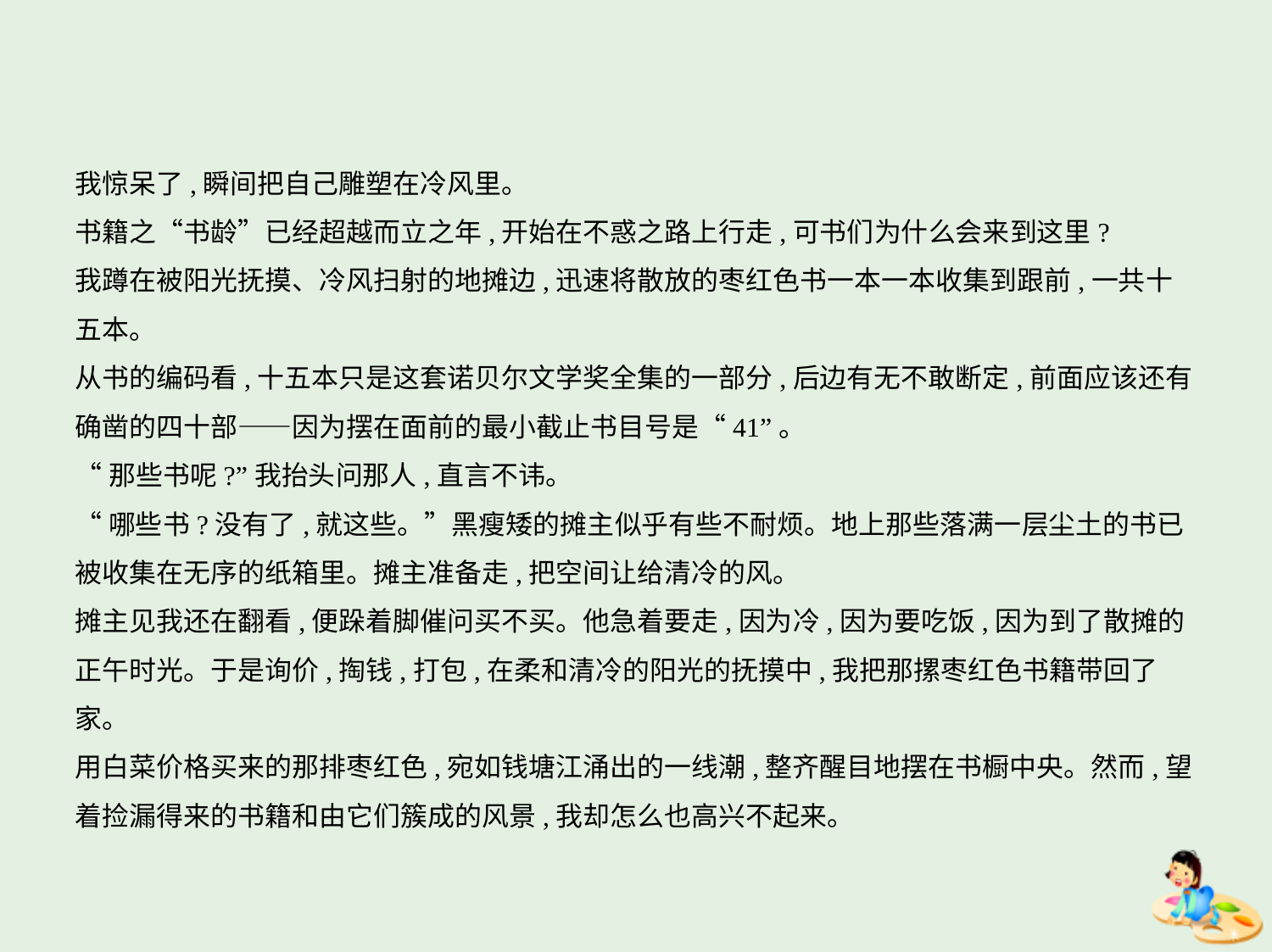

我惊呆了,瞬间把自己雕塑在冷风里。
书籍之“书龄”已经超越而立之年,开始在不惑之路上行走,可书们为什么会来到这里?
我蹲在被阳光抚摸、冷风扫射的地摊边,迅速将散放的枣红色书一本一本收集到跟前,一共十
五本。
从书的编码看,十五本只是这套诺贝尔文学奖全集的一部分,后边有无不敢断定,前面应该还有
确凿的四十部——因为摆在面前的最小截止书目号是“41”。
“那些书呢?”我抬头问那人,直言不讳。
“哪些书?没有了,就这些。”黑瘦矮的摊主似乎有些不耐烦。地上那些落满一层尘土的书已
被收集在无序的纸箱里。摊主准备走,把空间让给清冷的风。
摊主见我还在翻看,便跺着脚催问买不买。他急着要走,因为冷,因为要吃饭,因为到了散摊的
正午时光。于是询价,掏钱,打包,在柔和清冷的阳光的抚摸中,我把那摞枣红色书籍带回了
家。
用白菜价格买来的那排枣红色,宛如钱塘江涌出的一线潮,整齐醒目地摆在书橱中央。然而,望
着捡漏得来的书籍和由它们簇成的风景,我却怎么也高兴不起来。